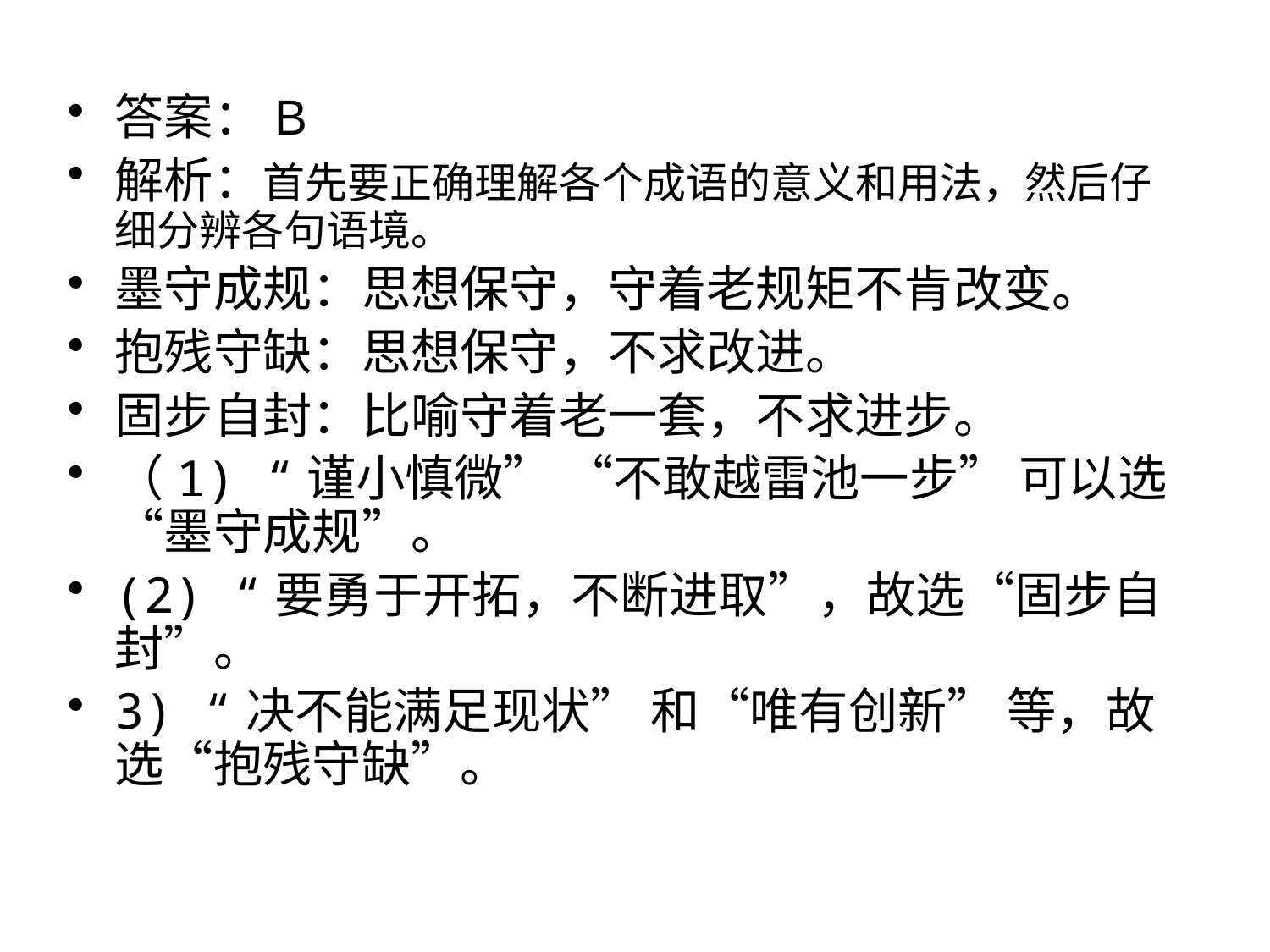

答案：B
解析：首先要正确理解各个成语的意义和用法，然后仔细分辨各句语境。
墨守成规：思想保守，守着老规矩不肯改变。
抱残守缺：思想保守，不求改进。
固步自封：比喻守着老一套，不求进步。
（1) “谨小慎微” “不敢越雷池一步” 可以选“墨守成规”。
(2) “要勇于开拓，不断进取”，故选“固步自封”。
3) “决不能满足现状” 和“唯有创新” 等，故选“抱残守缺”。